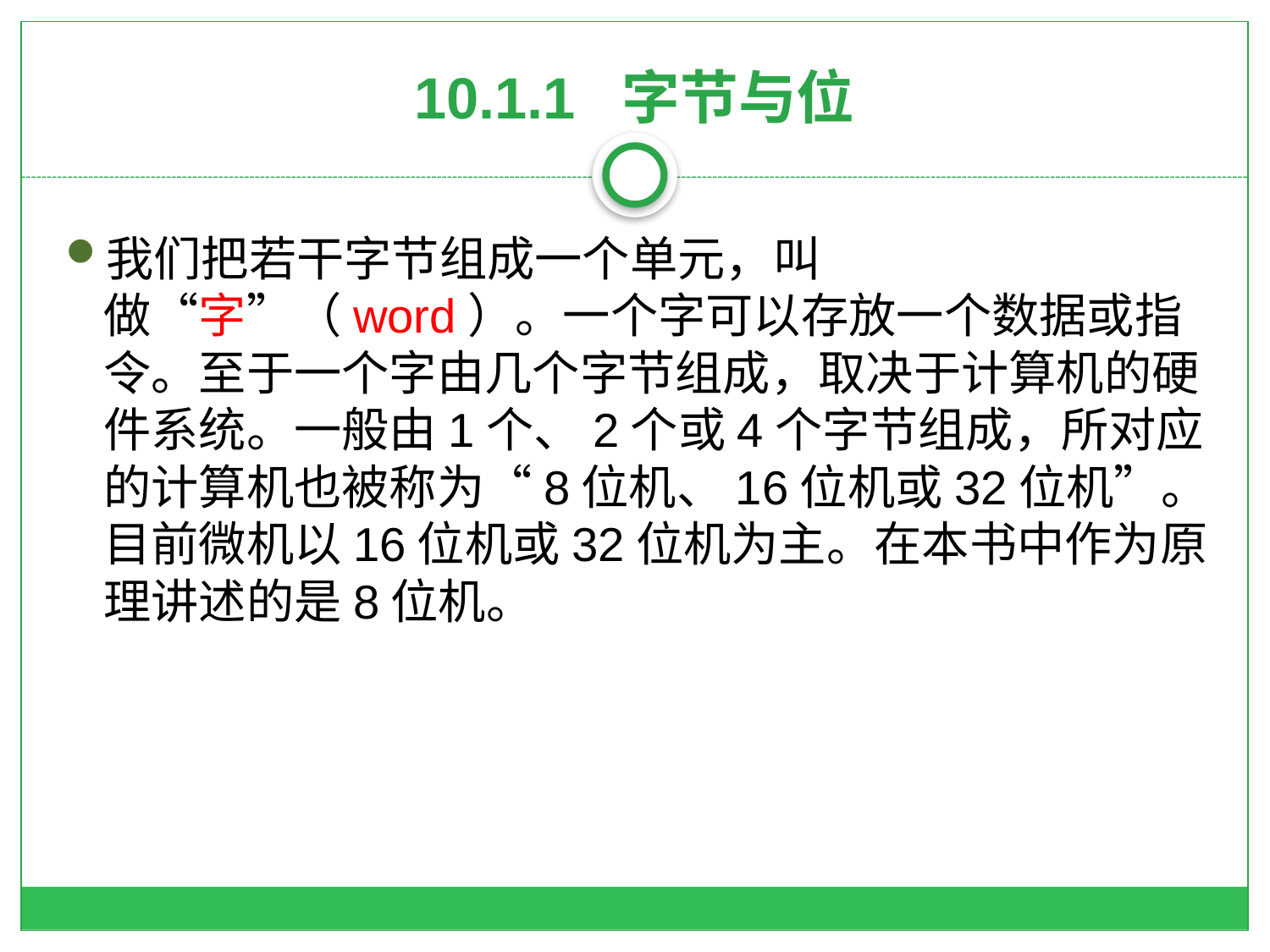

# 10.1.1  字节与位
我们把若干字节组成一个单元，叫做“字”（word）。一个字可以存放一个数据或指令。至于一个字由几个字节组成，取决于计算机的硬件系统。一般由1个、2个或4个字节组成，所对应的计算机也被称为“8位机、16位机或32位机”。目前微机以16位机或32位机为主。在本书中作为原理讲述的是8位机。